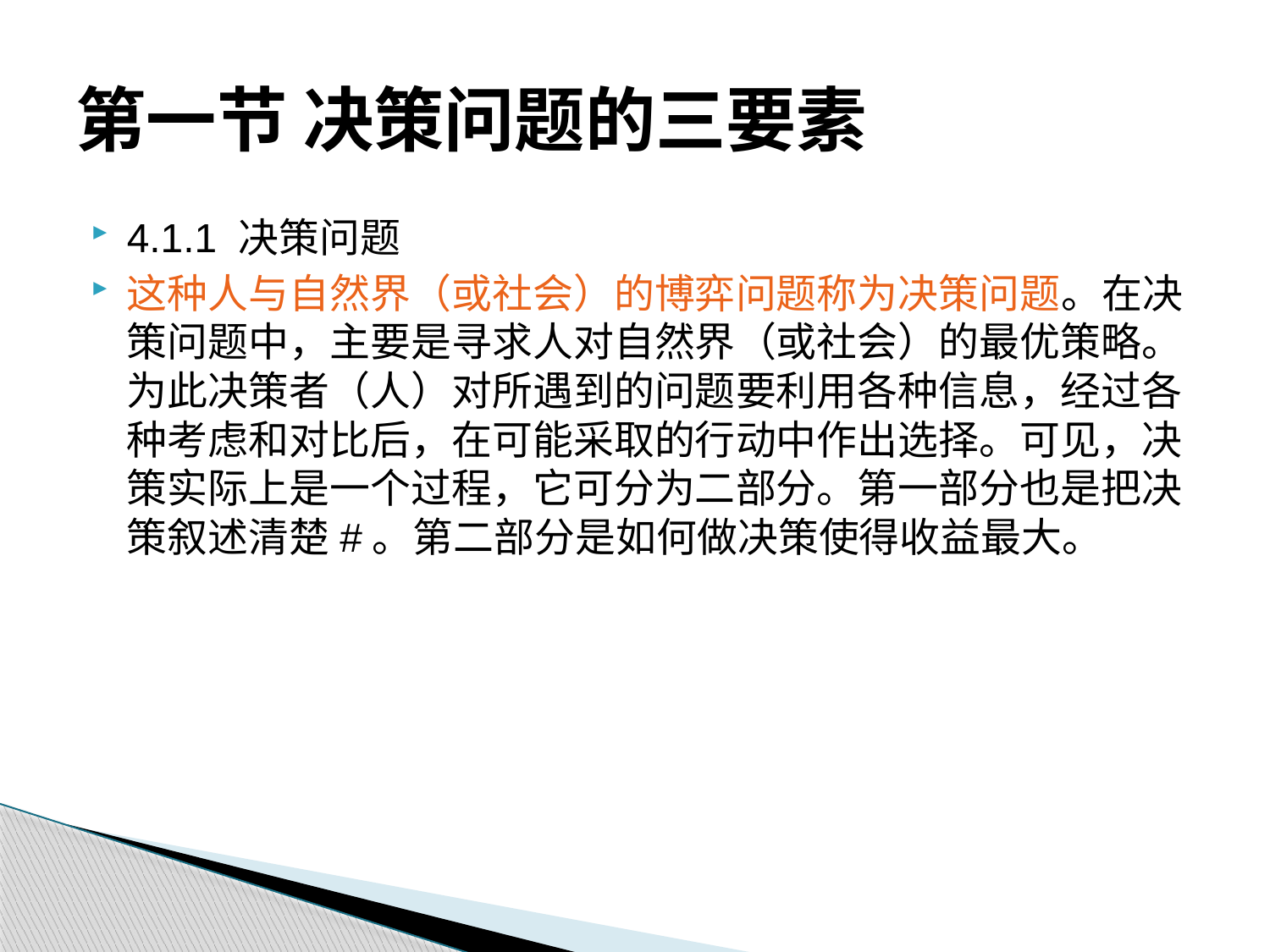

# 第一节 决策问题的三要素
4.1.1 决策问题
这种人与自然界（或社会）的博弈问题称为决策问题。在决策问题中，主要是寻求人对自然界（或社会）的最优策略。为此决策者（人）对所遇到的问题要利用各种信息，经过各种考虑和对比后，在可能采取的行动中作出选择。可见，决策实际上是一个过程，它可分为二部分。第一部分也是把决策叙述清楚#。第二部分是如何做决策使得收益最大。